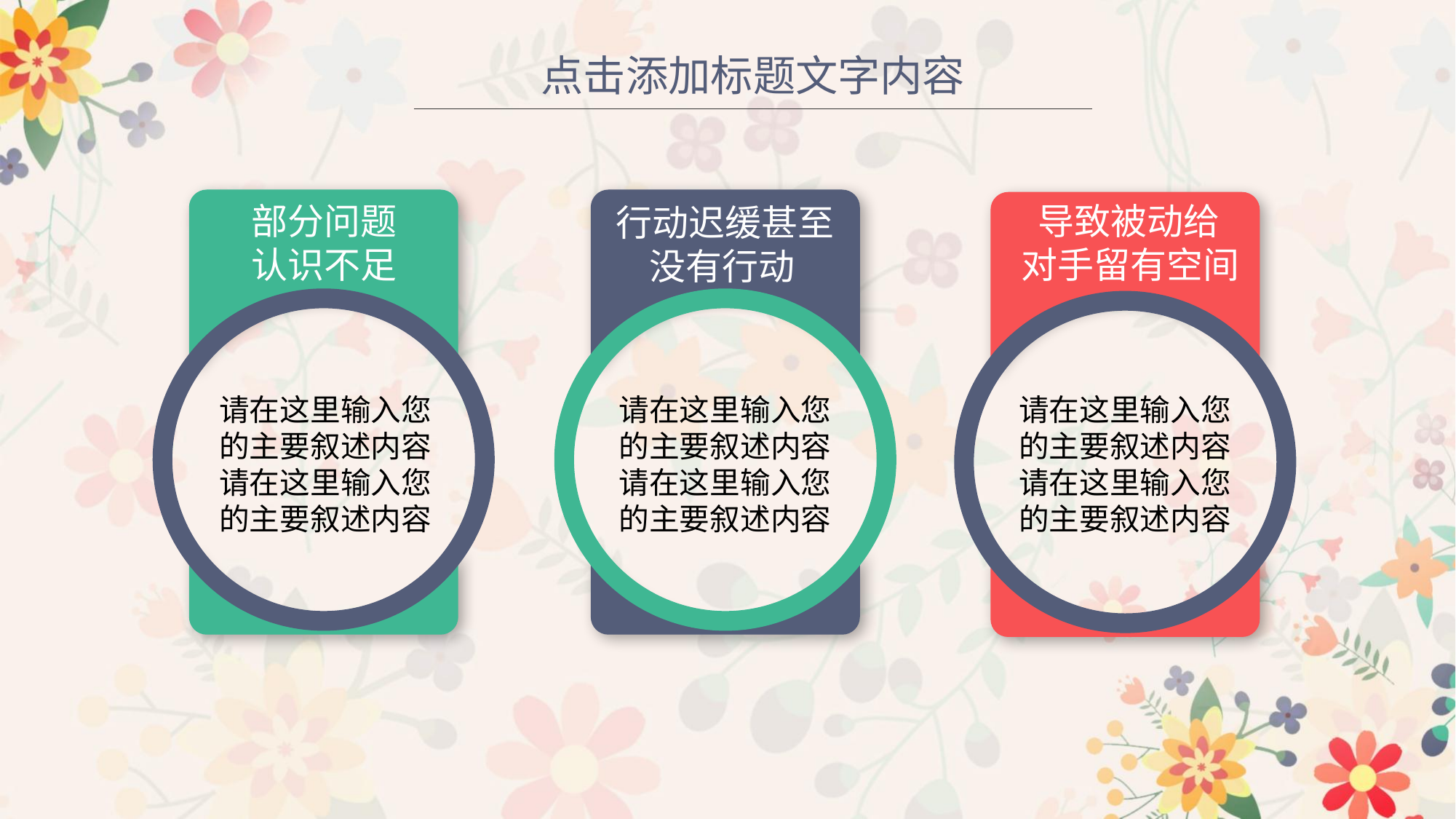

点击添加标题文字内容

部分问题
认识不足

请在这里输入您
的主要叙述内容
请在这里输入您
的主要叙述内容

行动迟缓甚至
   没有行动

请在这里输入您
的主要叙述内容
请在这里输入您
的主要叙述内容

 导致被动给
对手留有空间

请在这里输入您
的主要叙述内容
请在这里输入您
的主要叙述内容